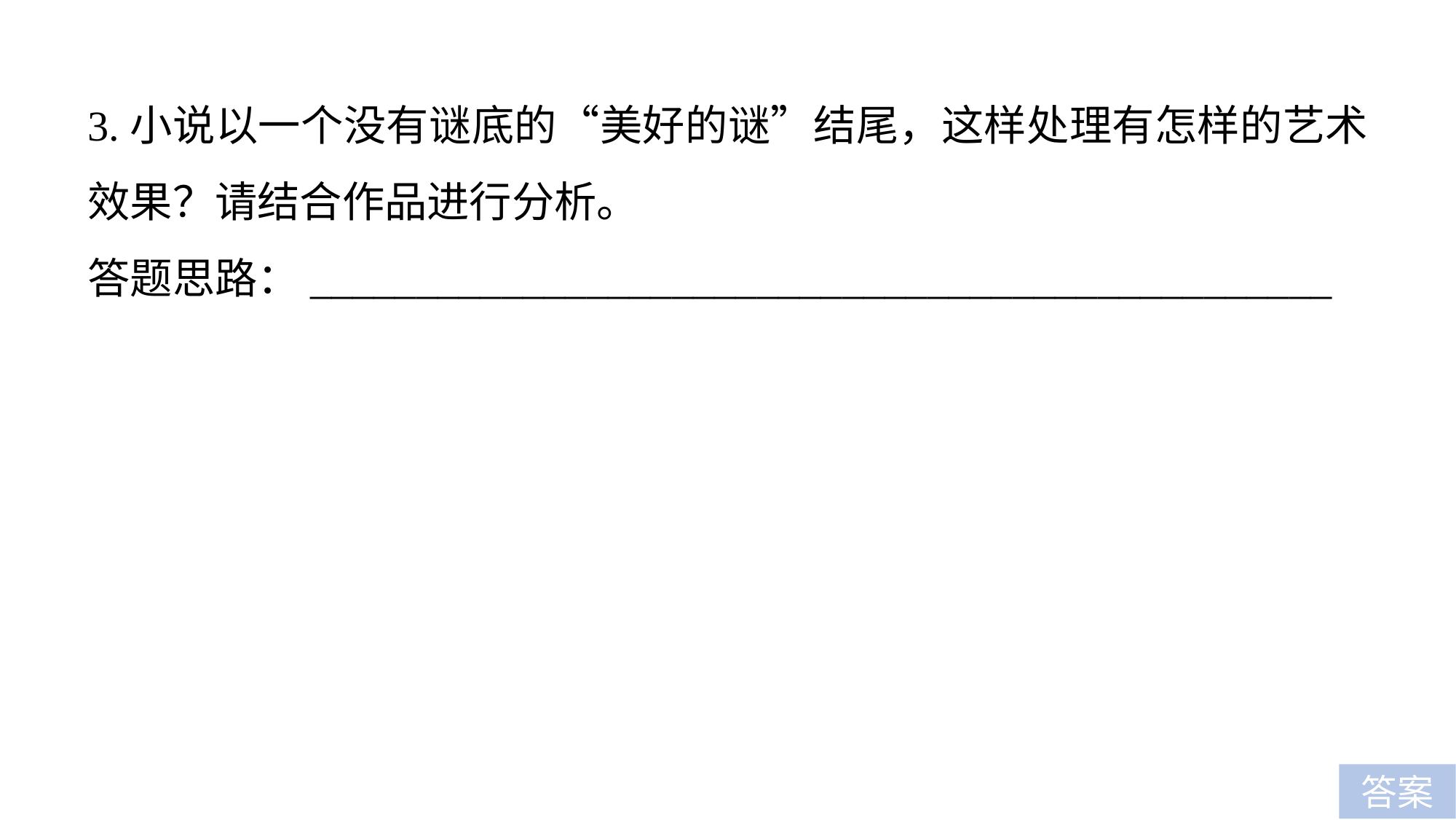

3.小说以一个没有谜底的“美好的谜”结尾，这样处理有怎样的艺术效果？请结合作品进行分析。
答题思路：________________________________________________
答案